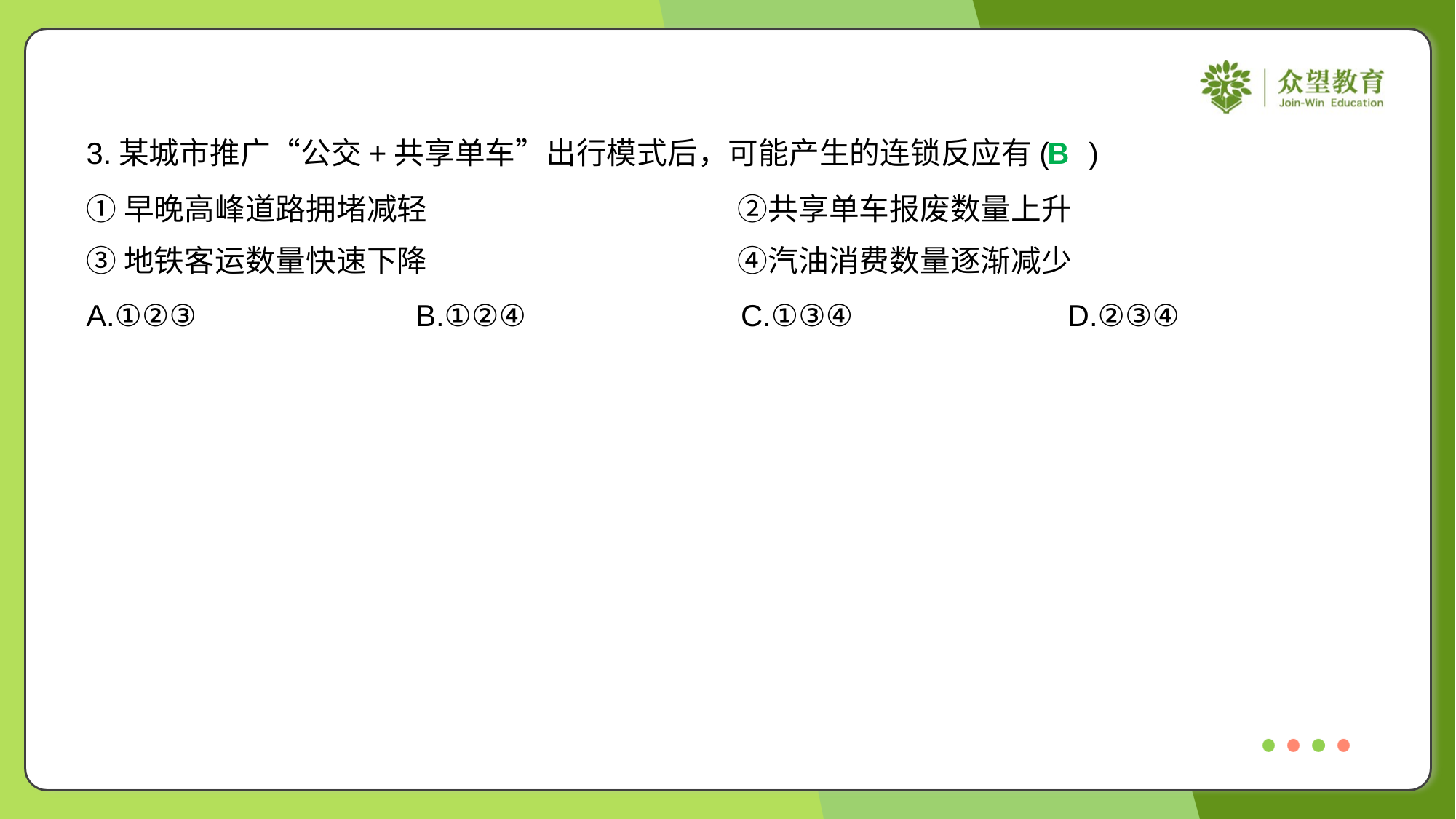

3.某城市推广“公交+共享单车”出行模式后，可能产生的连锁反应有(     )
B
①早晚高峰道路拥堵减轻	②共享单车报废数量上升
③地铁客运数量快速下降	④汽油消费数量逐渐减少
A.①②③	B.①②④	C.①③④	D.②③④